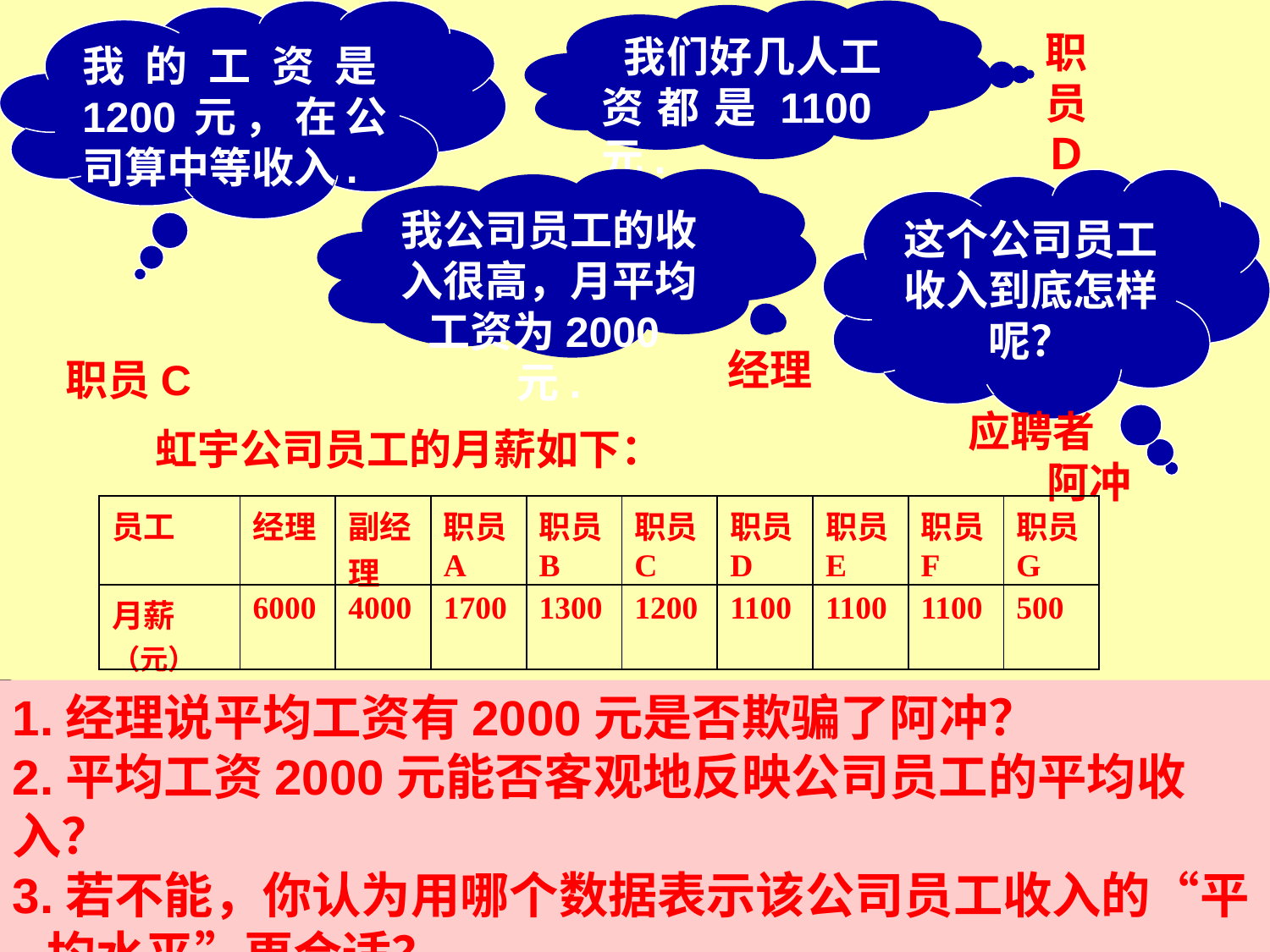

我的工资是1200元，在公司算中等收入.
 我们好几人工资都是1100元.
职
员
Ｄ
我公司员工的收入很高，月平均工资为2000元.

这个公司员工收入到底怎样呢？
经理
职员C
应聘者
           阿冲
虹宇公司员工的月薪如下：
| 员工 | 经理 | 副经理 | 职员A | 职员B | 职员C | 职员D | 职员E | 职员F | 职员G |
| --- | --- | --- | --- | --- | --- | --- | --- | --- | --- |
| 月薪 （元） | 6000 | 4000 | 1700 | 1300 | 1200 | 1100 | 1100 | 1100 | 500 |
1.经理说平均工资有2000元是否欺骗了阿冲？
2.平均工资2000元能否客观地反映公司员工的平均收入？
3.若不能，你认为用哪个数据表示该公司员工收入的“平
  均水平”更合适？